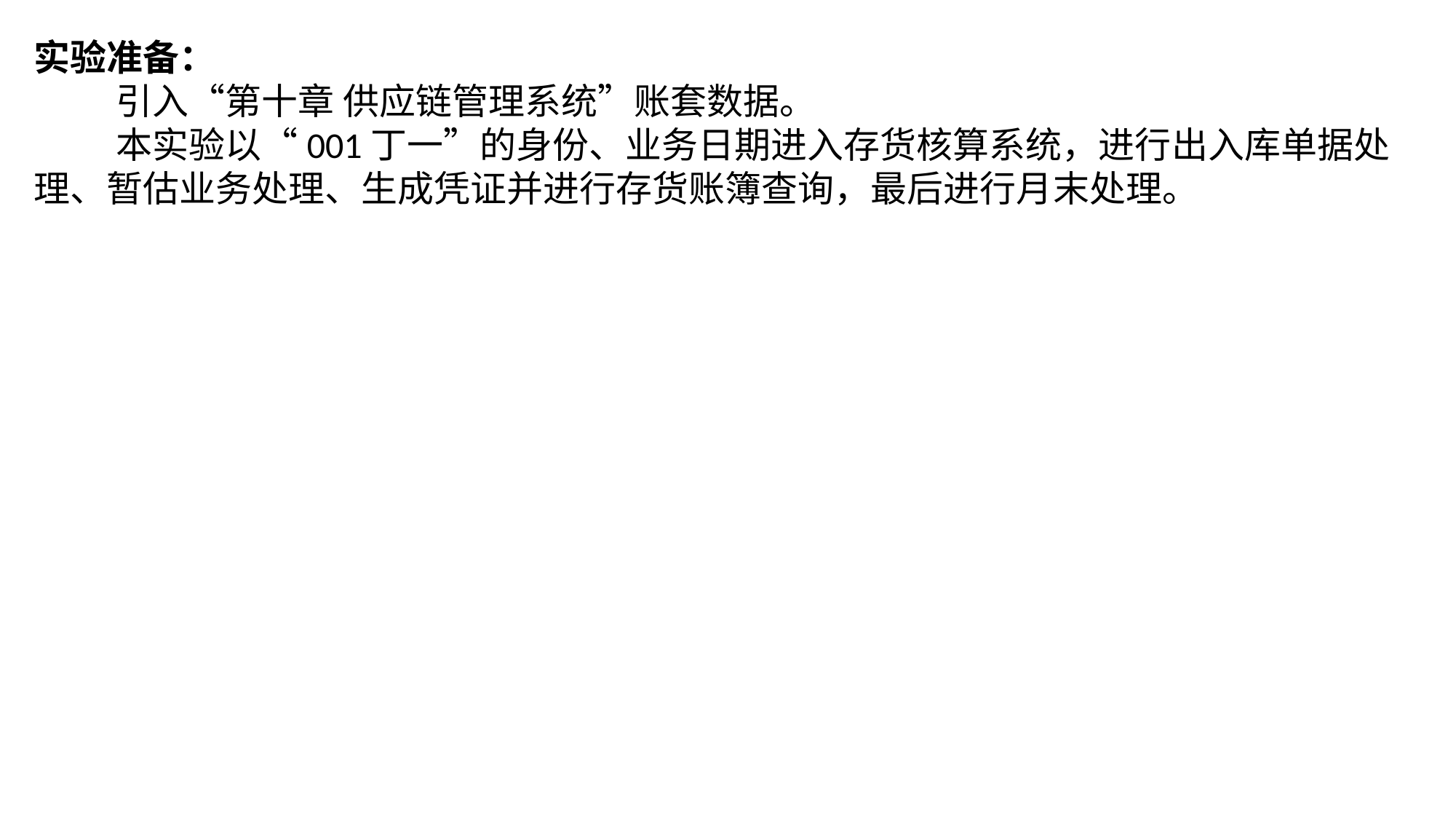

实验准备：
         引入“第十章 供应链管理系统”账套数据。
         本实验以“001丁一”的身份、业务日期进入存货核算系统，进行出入库单据处理、暂估业务处理、生成凭证并进行存货账簿查询，最后进行月末处理。